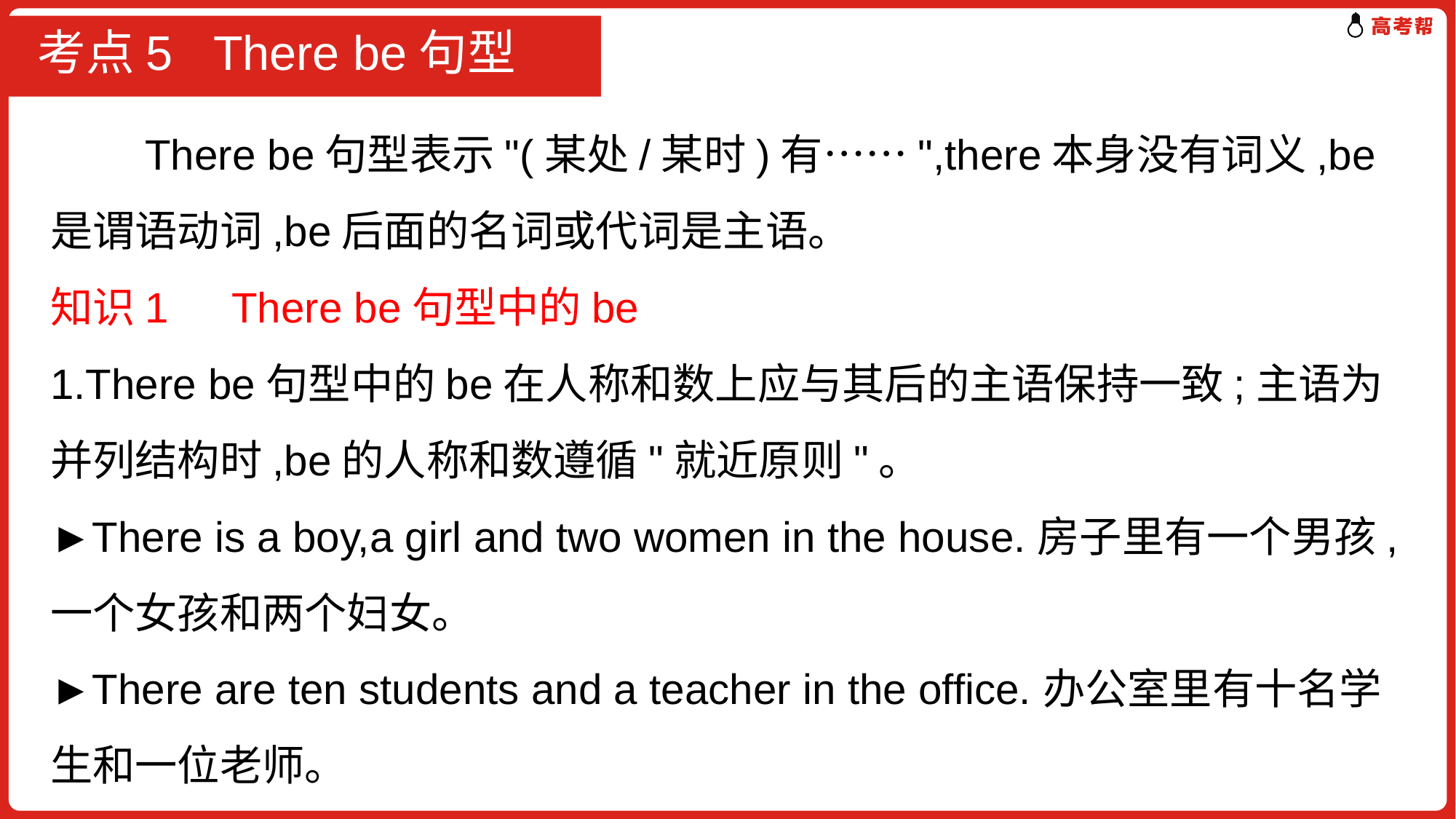

# 考点5   There be句型
        There be句型表示"(某处/某时)有……",there本身没有词义,be是谓语动词,be后面的名词或代词是主语。
知识1　There be句型中的be
1.There be句型中的be在人称和数上应与其后的主语保持一致;主语为并列结构时,be的人称和数遵循"就近原则"。
►There is a boy,a girl and two women in the house.房子里有一个男孩,一个女孩和两个妇女。
►There are ten students and a teacher in the office.办公室里有十名学生和一位老师。